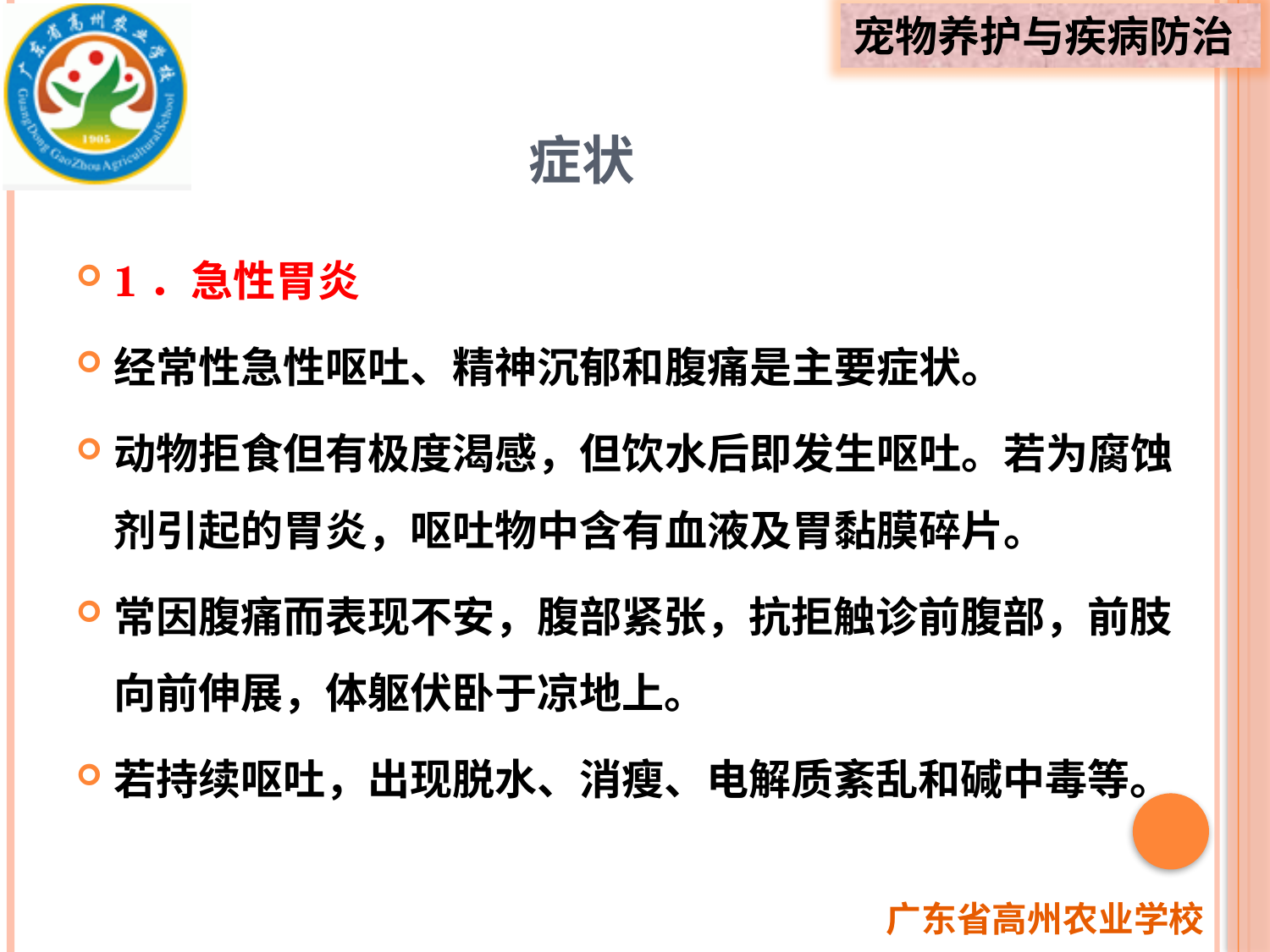

# 症状
1．急性胃炎
经常性急性呕吐、精神沉郁和腹痛是主要症状。
动物拒食但有极度渴感，但饮水后即发生呕吐。若为腐蚀剂引起的胃炎，呕吐物中含有血液及胃黏膜碎片。
常因腹痛而表现不安，腹部紧张，抗拒触诊前腹部，前肢向前伸展，体躯伏卧于凉地上。
若持续呕吐，出现脱水、消瘦、电解质紊乱和碱中毒等。